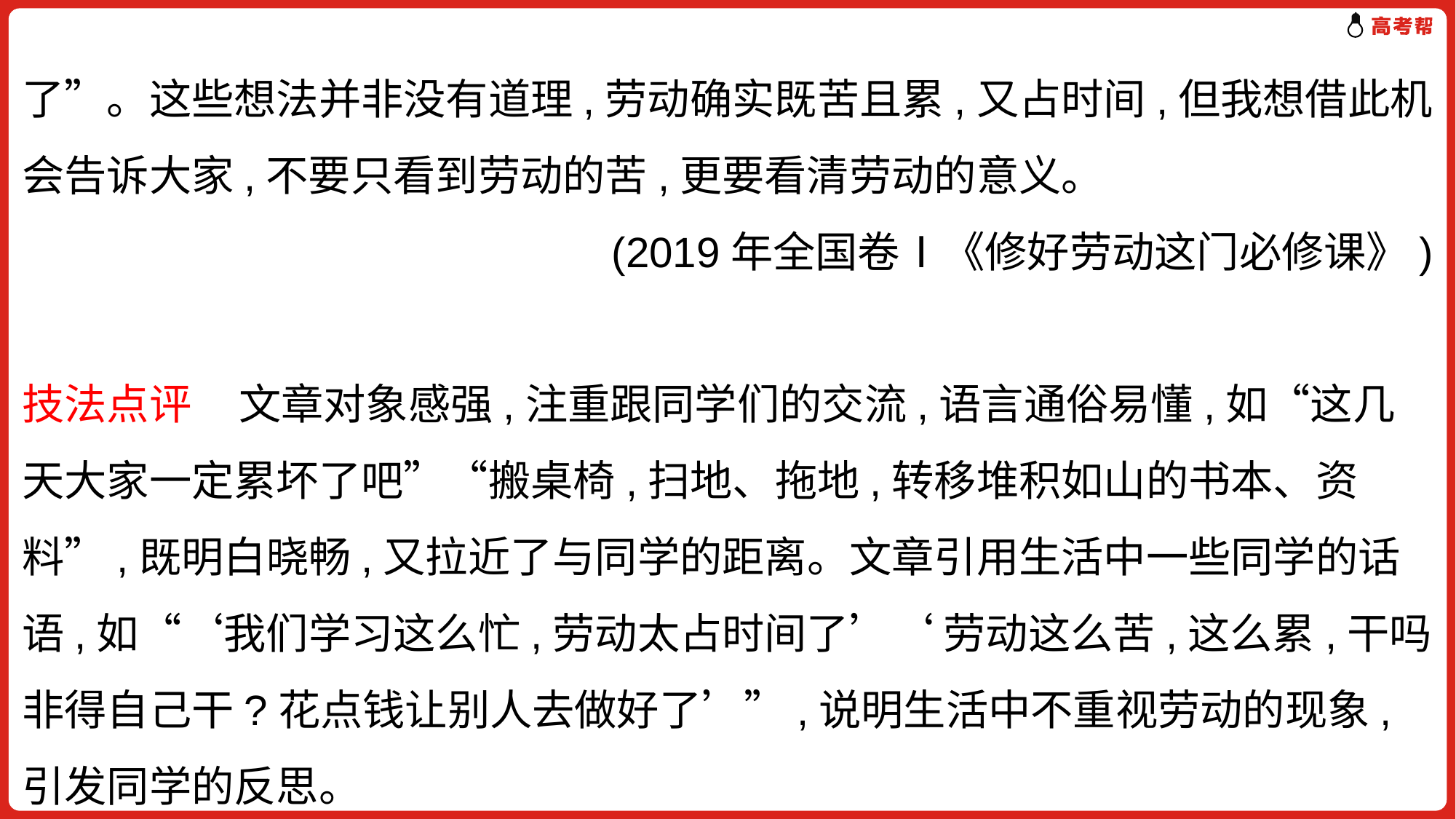

了”。这些想法并非没有道理,劳动确实既苦且累,又占时间,但我想借此机会告诉大家,不要只看到劳动的苦,更要看清劳动的意义。
(2019年全国卷Ⅰ《修好劳动这门必修课》)

技法点评     文章对象感强,注重跟同学们的交流,语言通俗易懂,如“这几天大家一定累坏了吧”“搬桌椅,扫地、拖地,转移堆积如山的书本、资料”,既明白晓畅,又拉近了与同学的距离。文章引用生活中一些同学的话语,如“‘我们学习这么忙,劳动太占时间了’‘ 劳动这么苦,这么累,干吗非得自己干?花点钱让别人去做好了’”,说明生活中不重视劳动的现象,引发同学的反思。